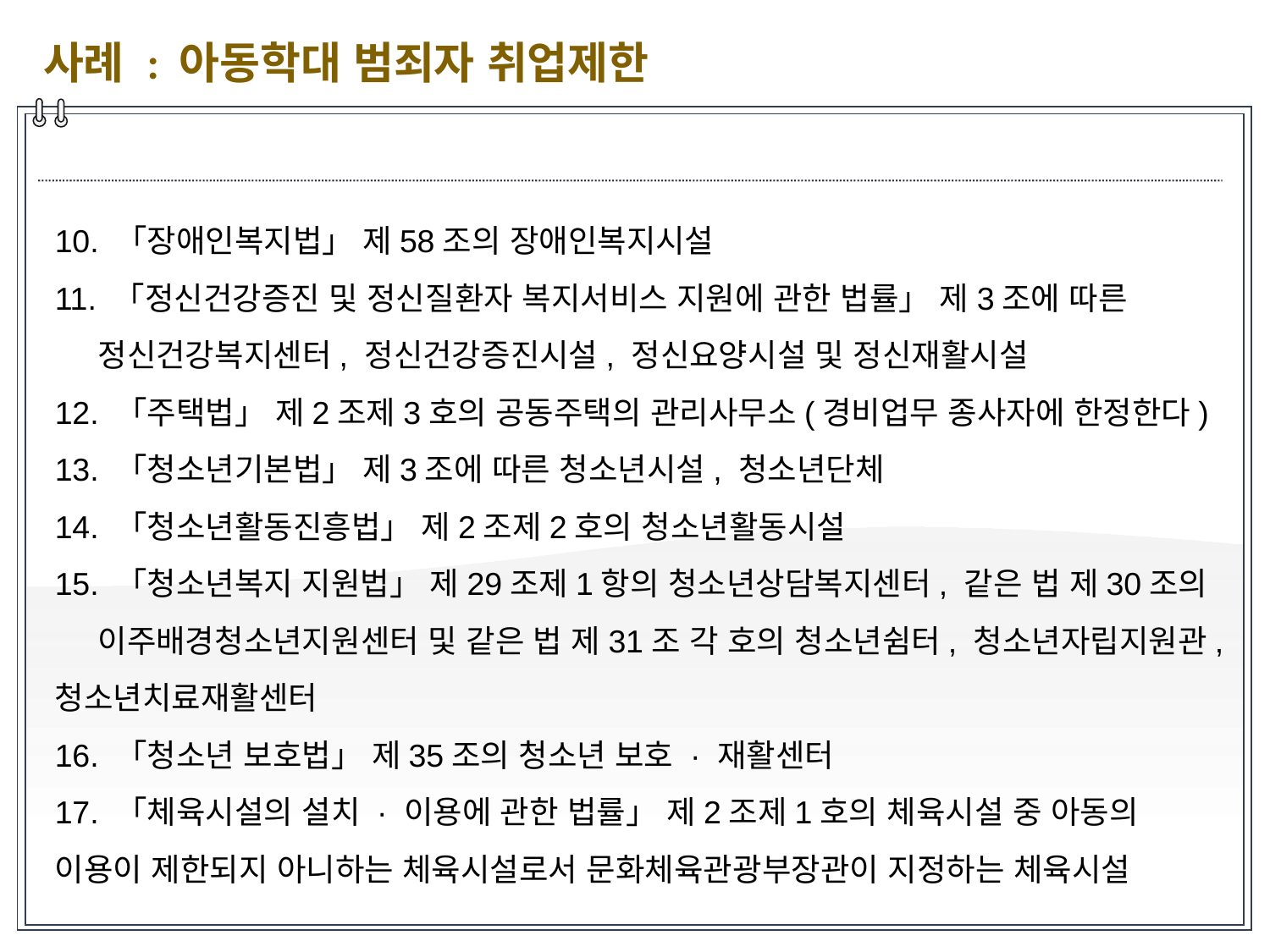

사례 : 아동학대 범죄자 취업제한

10. 「장애인복지법」 제58조의 장애인복지시설
11. 「정신건강증진 및 정신질환자 복지서비스 지원에 관한 법률」 제3조에 따른
    정신건강복지센터, 정신건강증진시설, 정신요양시설 및 정신재활시설
12. 「주택법」 제2조제3호의 공동주택의 관리사무소(경비업무 종사자에 한정한다)
13. 「청소년기본법」 제3조에 따른 청소년시설, 청소년단체
14. 「청소년활동진흥법」 제2조제2호의 청소년활동시설
15. 「청소년복지 지원법」 제29조제1항의 청소년상담복지센터, 같은 법 제30조의
    이주배경청소년지원센터 및 같은 법 제31조 각 호의 청소년쉼터, 청소년자립지원관, 청소년치료재활센터
16. 「청소년 보호법」 제35조의 청소년 보호 · 재활센터
17. 「체육시설의 설치 · 이용에 관한 법률」 제2조제1호의 체육시설 중 아동의 이용이 제한되지 아니하는 체육시설로서 문화체육관광부장관이 지정하는 체육시설